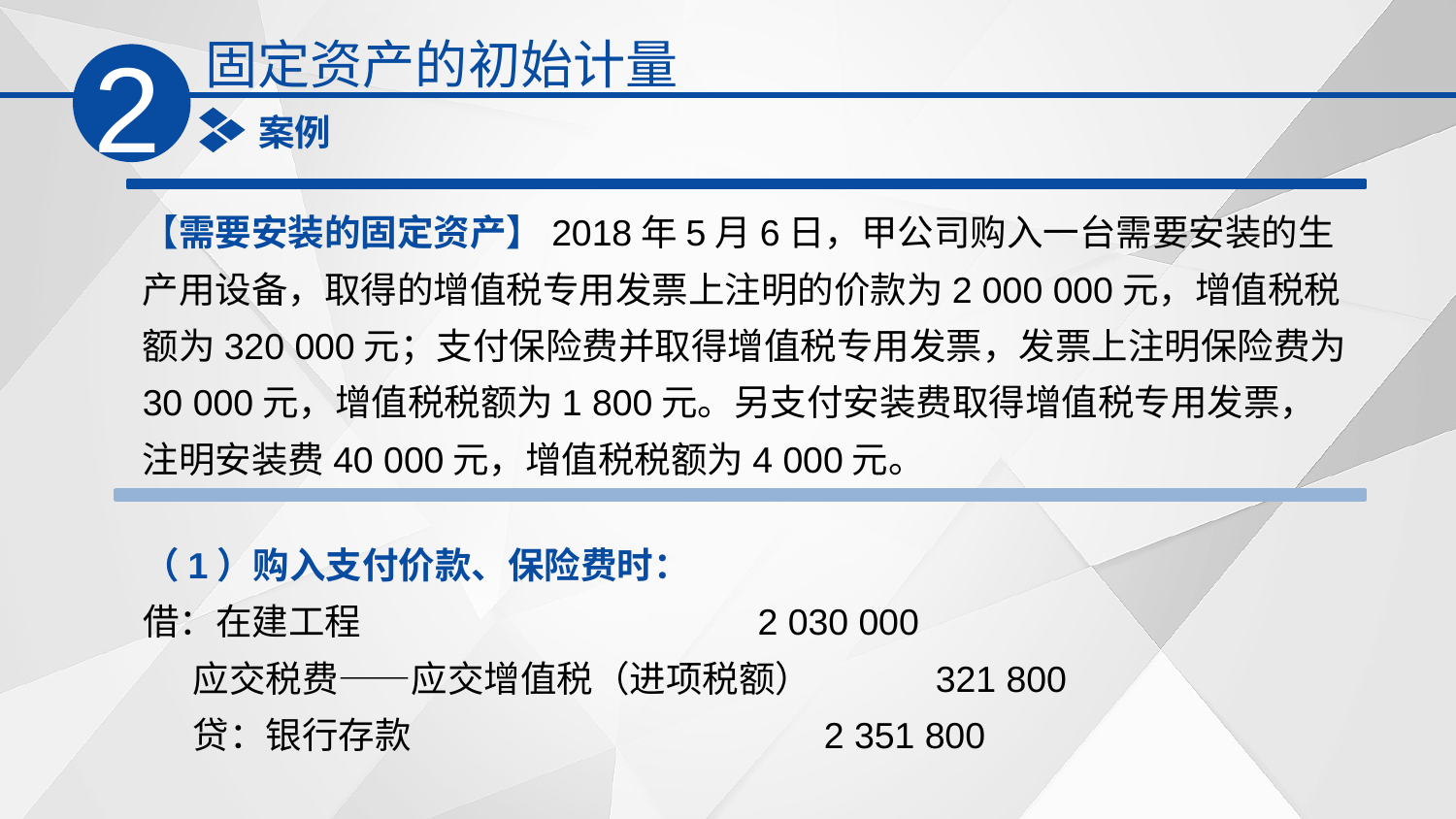

固定资产的初始计量
2

案例

【需要安装的固定资产】2018年5月6日，甲公司购入一台需要安装的生产用设备，取得的增值税专用发票上注明的价款为2 000 000元，增值税税额为320 000元；支付保险费并取得增值税专用发票，发票上注明保险费为30 000元，增值税税额为1 800元。另支付安装费取得增值税专用发票，注明安装费40 000元，增值税税额为4 000元。

（1）购入支付价款、保险费时：
借：在建工程                                               2 030 000
     应交税费——应交增值税（进项税额）              321 800
     贷：银行存款                                                 2 351 800